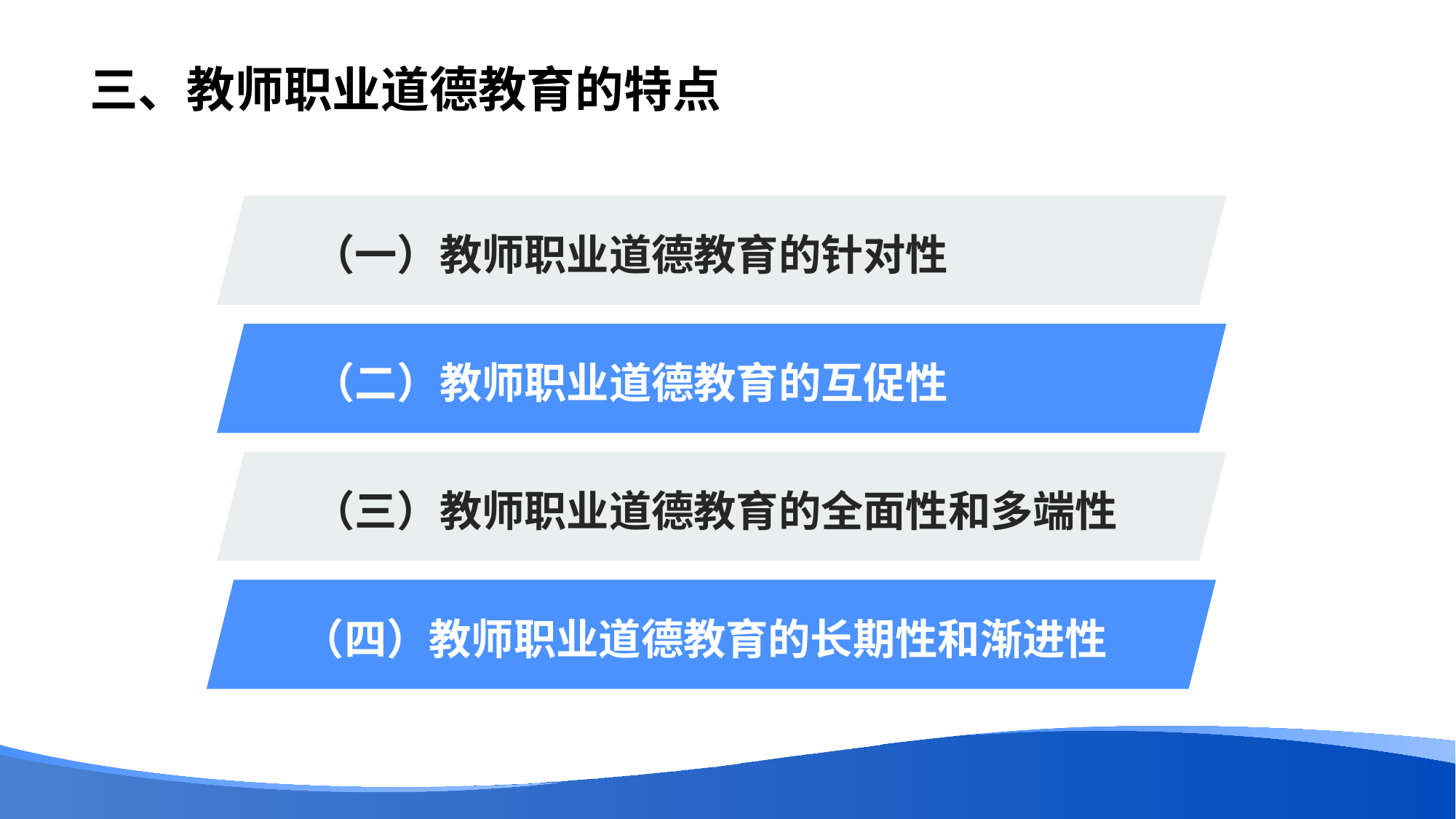

# 三、教师职业道德教育的特点
（一）教师职业道德教育的针对性
（二）教师职业道德教育的互促性
（三）教师职业道德教育的全面性和多端性
（四）教师职业道德教育的长期性和渐进性